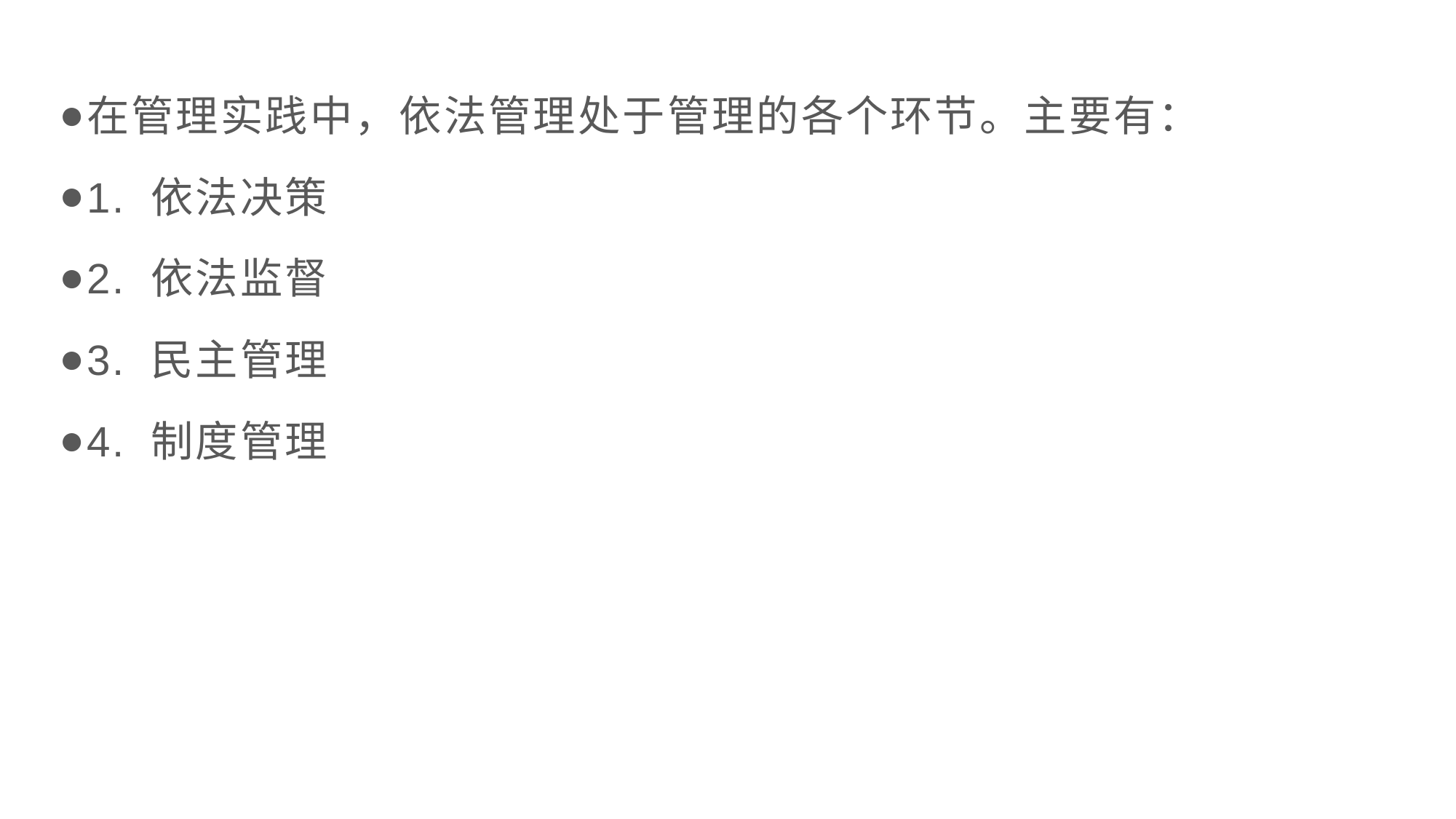

在管理实践中，依法管理处于管理的各个环节。主要有：
1. 依法决策
2. 依法监督
3. 民主管理
4. 制度管理